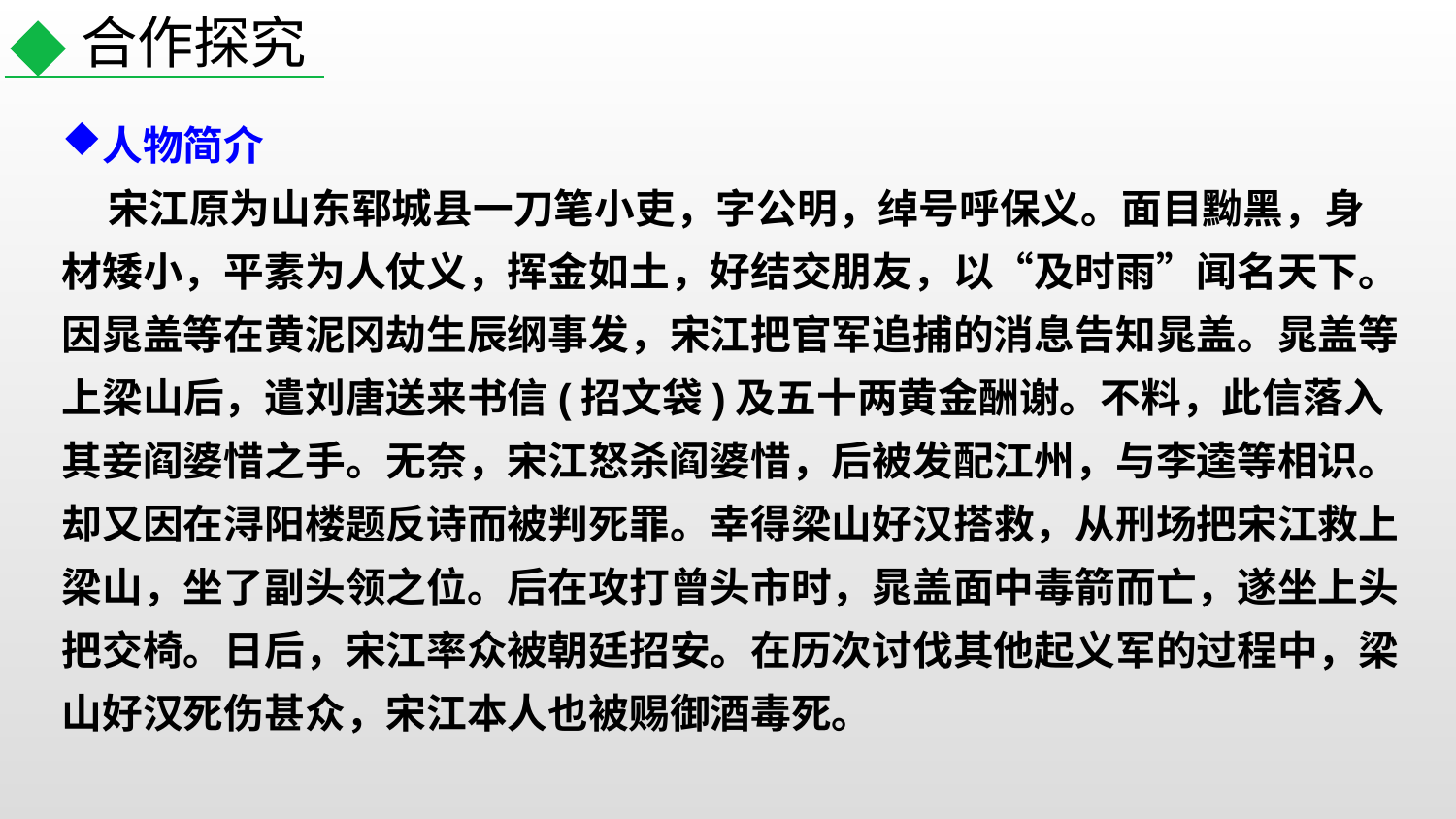

合作探究

人物简介
    宋江原为山东郓城县一刀笔小吏，字公明，绰号呼保义。面目黝黑，身材矮小，平素为人仗义，挥金如土，好结交朋友，以“及时雨”闻名天下。因晁盖等在黄泥冈劫生辰纲事发，宋江把官军追捕的消息告知晁盖。晁盖等上梁山后，遣刘唐送来书信(招文袋)及五十两黄金酬谢。不料，此信落入其妾阎婆惜之手。无奈，宋江怒杀阎婆惜，后被发配江州，与李逵等相识。却又因在浔阳楼题反诗而被判死罪。幸得梁山好汉搭救，从刑场把宋江救上梁山，坐了副头领之位。后在攻打曾头市时，晁盖面中毒箭而亡，遂坐上头把交椅。日后，宋江率众被朝廷招安。在历次讨伐其他起义军的过程中，梁山好汉死伤甚众，宋江本人也被赐御酒毒死。